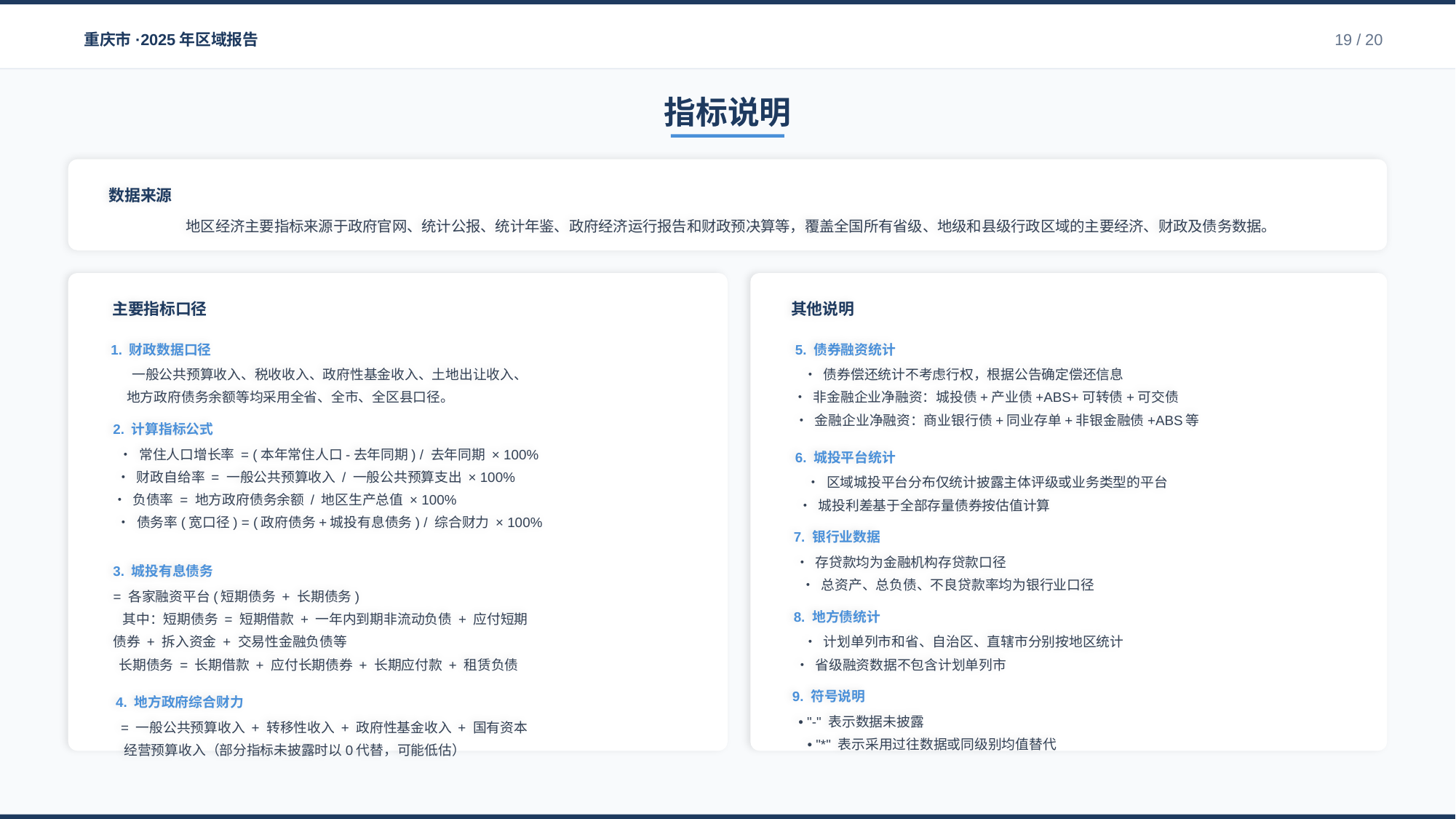

重庆市·2025年区域报告
19 / 20

指标说明

数据来源
地区经济主要指标来源于政府官网、统计公报、统计年鉴、政府经济运行报告和财政预决算等，覆盖全国所有省级、地级和县级行政区域的主要经济、财政及债务数据。

主要指标口径
1. 财政数据口径
一般公共预算收入、税收收入、政府性基金收入、土地出让收入、
地方政府债务余额等均采用全省、全市、全区县口径。
2. 计算指标公式
• 常住人口增长率 = (本年常住人口-去年同期) / 去年同期 × 100%
• 财政自给率 = 一般公共预算收入 / 一般公共预算支出 × 100%
• 负债率 = 地方政府债务余额 / 地区生产总值 × 100%
• 债务率(宽口径) = (政府债务+城投有息债务) / 综合财力 × 100%
3. 城投有息债务
= 各家融资平台(短期债务 + 长期债务)
其中：短期债务 = 短期借款 + 一年内到期非流动负债 + 应付短期
债券 + 拆入资金 + 交易性金融负债等
长期债务 = 长期借款 + 应付长期债券 + 长期应付款 + 租赁负债
4. 地方政府综合财力
= 一般公共预算收入 + 转移性收入 + 政府性基金收入 + 国有资本
经营预算收入（部分指标未披露时以0代替，可能低估）

其他说明
5. 债券融资统计
• 债券偿还统计不考虑行权，根据公告确定偿还信息
• 非金融企业净融资：城投债+产业债+ABS+可转债+可交债
• 金融企业净融资：商业银行债+同业存单+非银金融债+ABS等
6. 城投平台统计
• 区域城投平台分布仅统计披露主体评级或业务类型的平台
• 城投利差基于全部存量债券按估值计算
7. 银行业数据
• 存贷款均为金融机构存贷款口径
• 总资产、总负债、不良贷款率均为银行业口径
8. 地方债统计
• 计划单列市和省、自治区、直辖市分别按地区统计
• 省级融资数据不包含计划单列市
9. 符号说明
• "-" 表示数据未披露
• "*" 表示采用过往数据或同级别均值替代